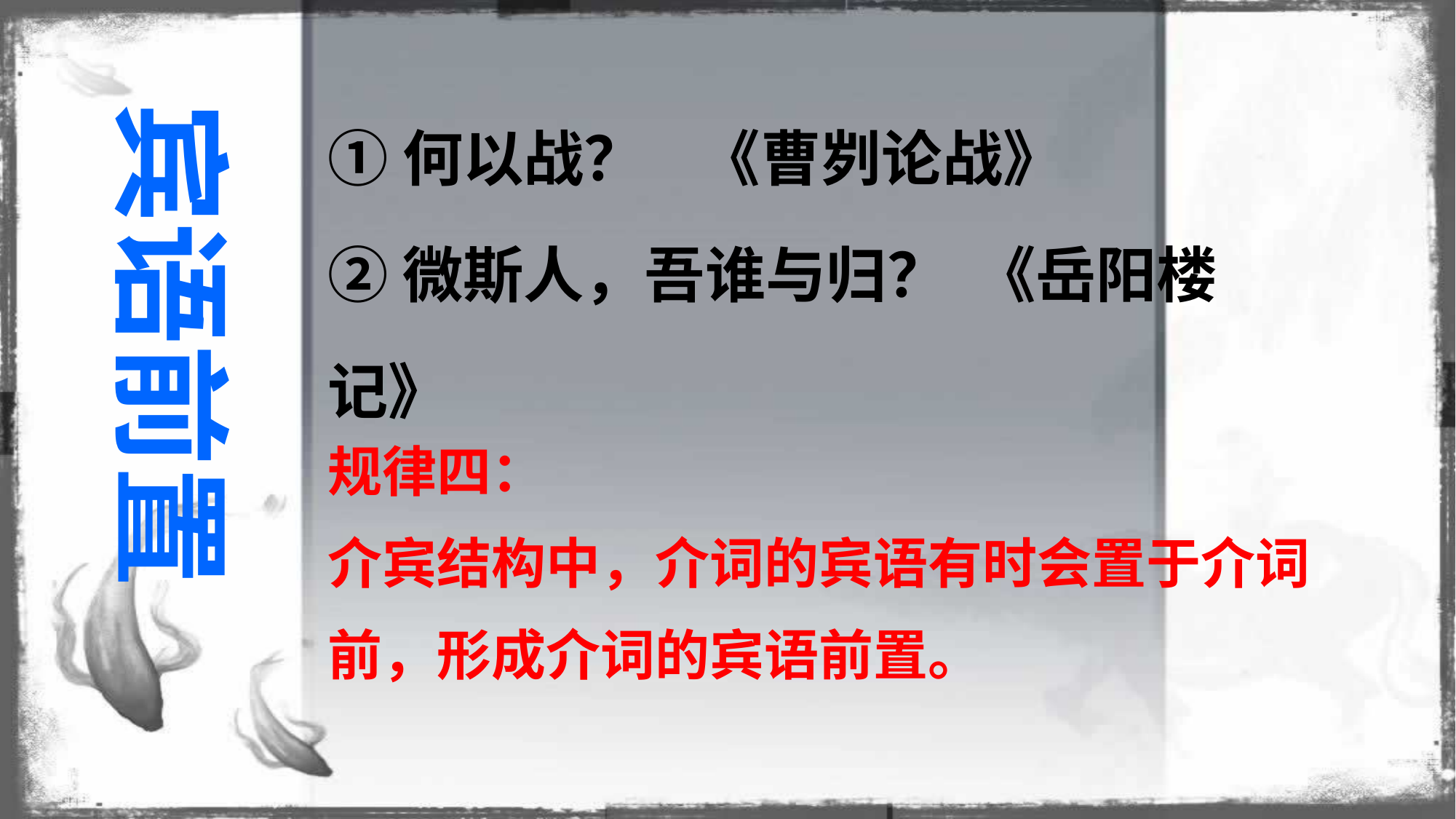

①何以战？    《曹刿论战》
②微斯人，吾谁与归？  《岳阳楼记》
宾语前置
规律四：
介宾结构中，介词的宾语有时会置于介词前，形成介词的宾语前置。